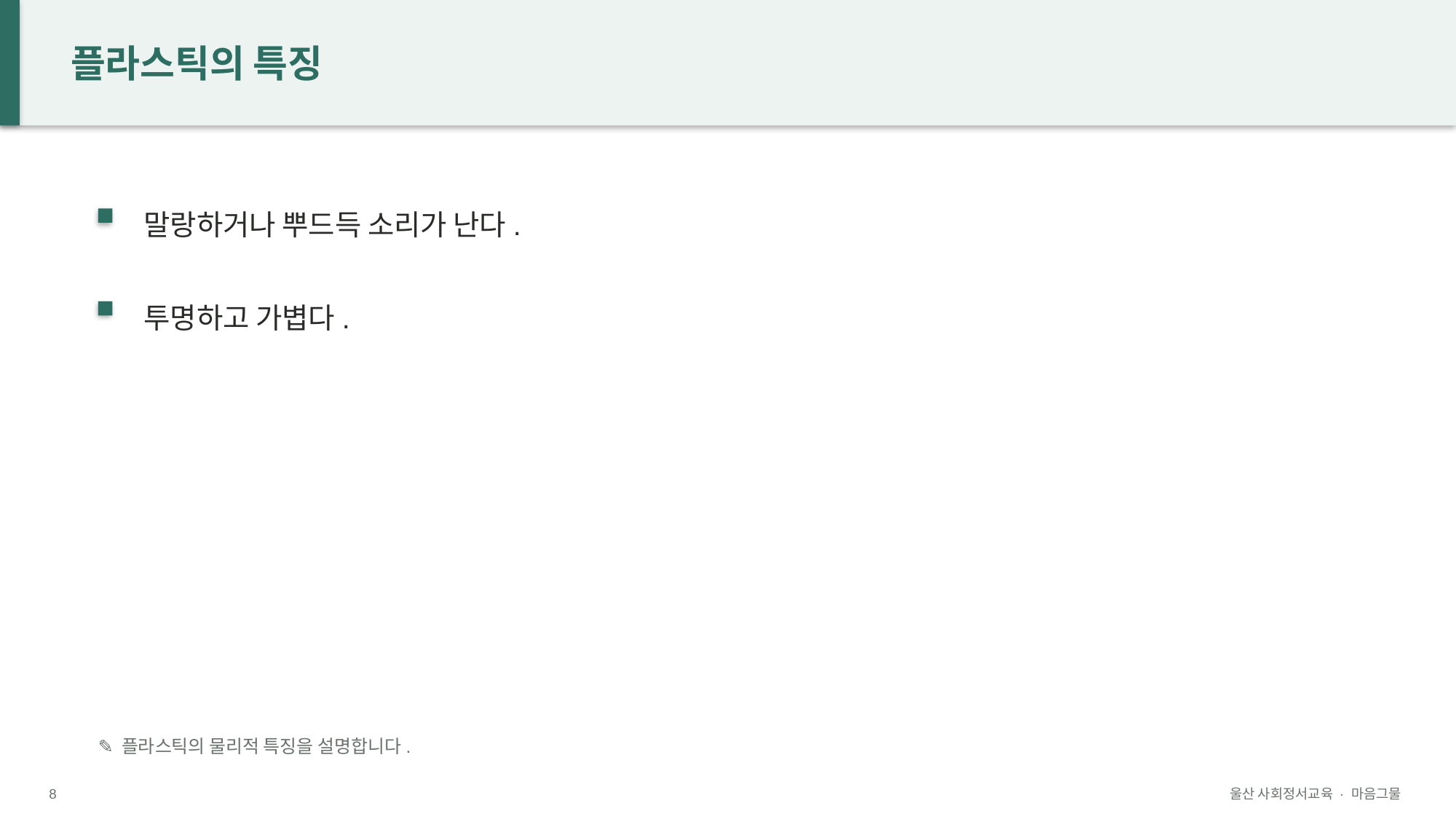

플라스틱의 특징
말랑하거나 뿌드득 소리가 난다.

투명하고 가볍다.

✎ 플라스틱의 물리적 특징을 설명합니다.
8
울산 사회정서교육 · 마음그물